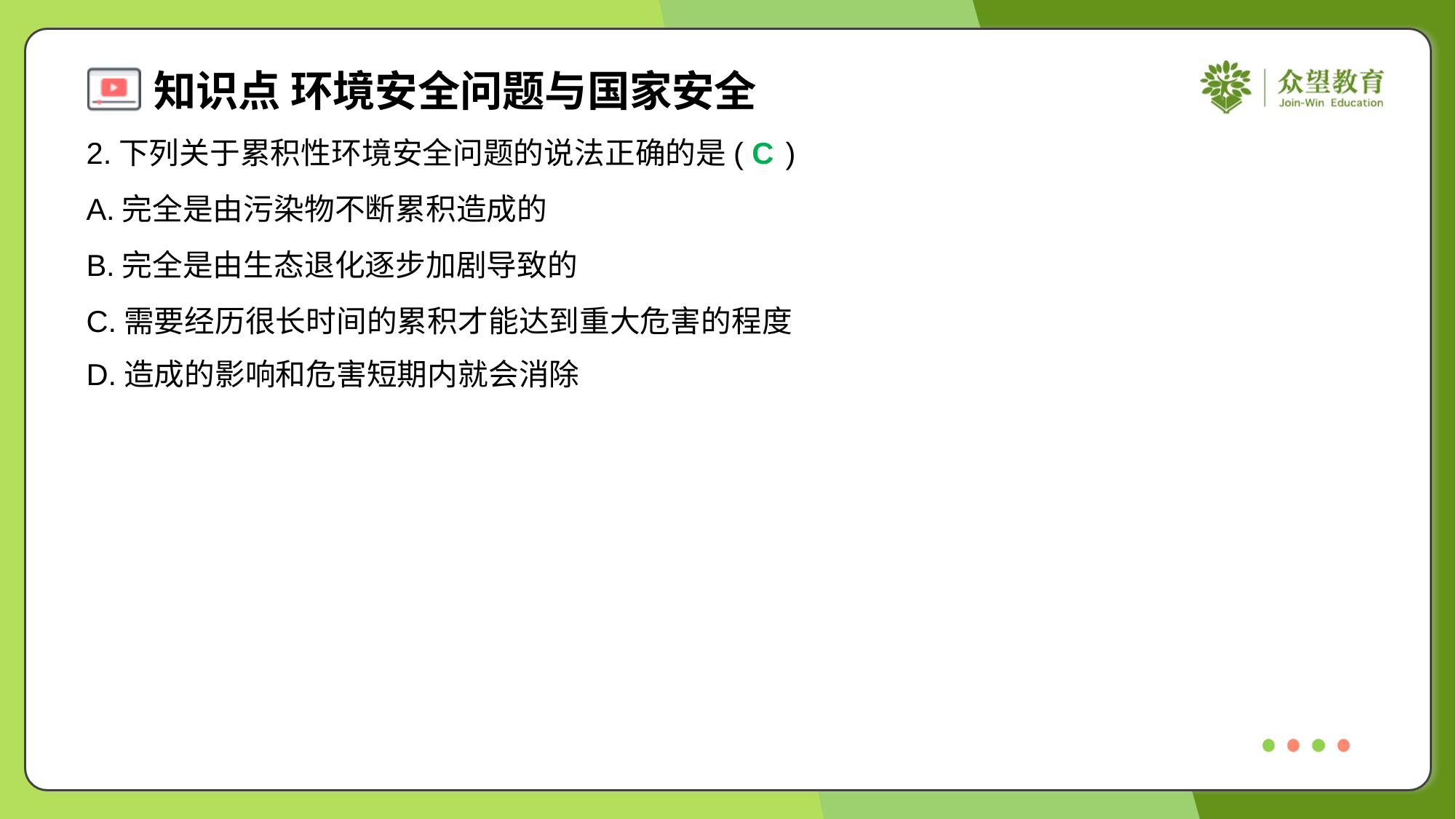

2.下列关于累积性环境安全问题的说法正确的是(     )
C
A.完全是由污染物不断累积造成的
B.完全是由生态退化逐步加剧导致的
C.需要经历很长时间的累积才能达到重大危害的程度
D.造成的影响和危害短期内就会消除